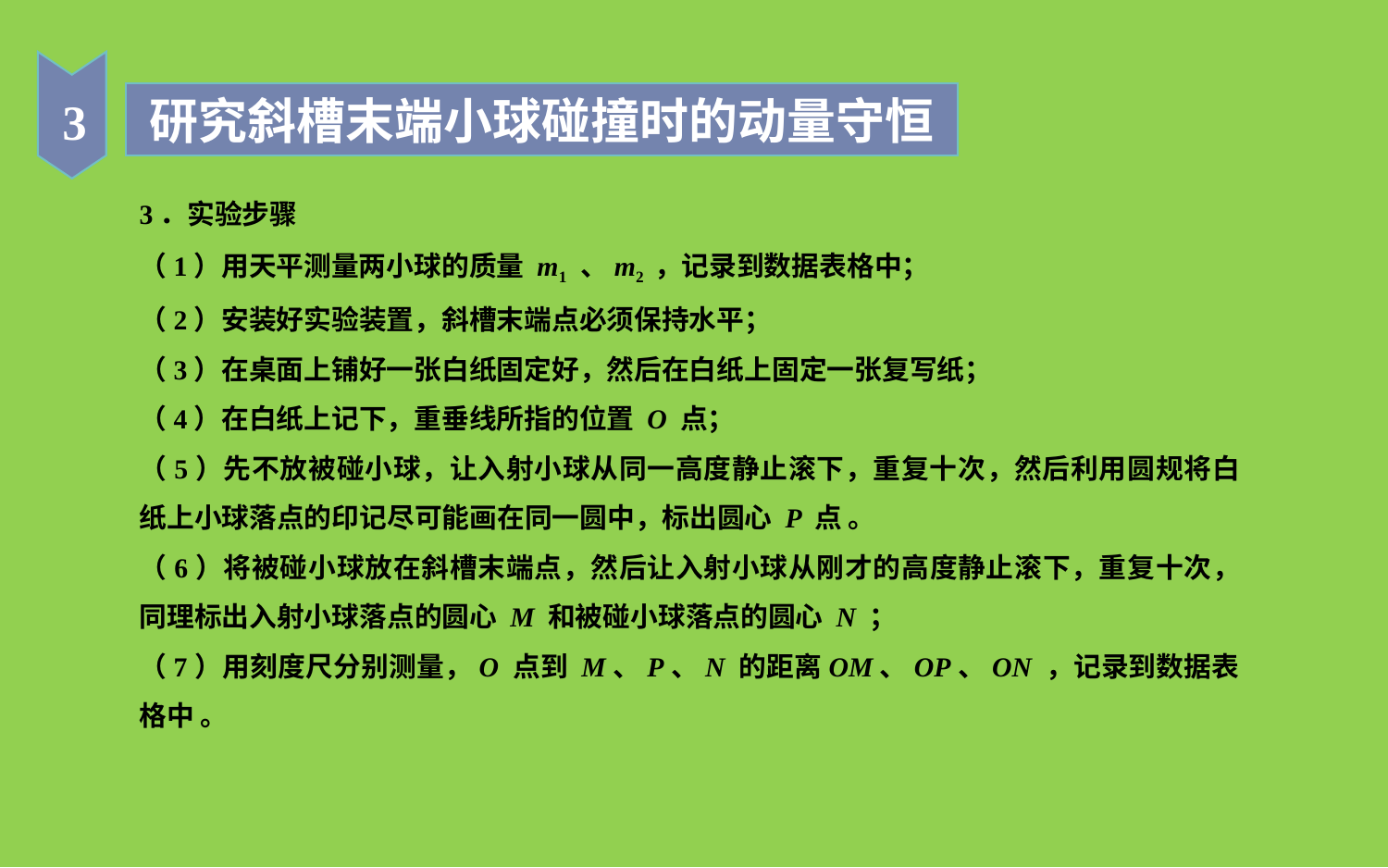

3
研究斜槽末端小球碰撞时的动量守恒
3．实验步骤
（1）用天平测量两小球的质量 m1 、m2 ，记录到数据表格中；
（2）安装好实验装置，斜槽末端点必须保持水平；
（3）在桌面上铺好一张白纸固定好，然后在白纸上固定一张复写纸；
（4）在白纸上记下，重垂线所指的位置 O 点；
（5）先不放被碰小球，让入射小球从同一高度静止滚下，重复十次，然后利用圆规将白纸上小球落点的印记尽可能画在同一圆中，标出圆心 P 点 。
（6）将被碰小球放在斜槽末端点，然后让入射小球从刚才的高度静止滚下，重复十次，同理标出入射小球落点的圆心 M 和被碰小球落点的圆心 N ；
（7）用刻度尺分别测量，O 点到 M、P、N 的距离OM、OP、ON ，记录到数据表格中 。